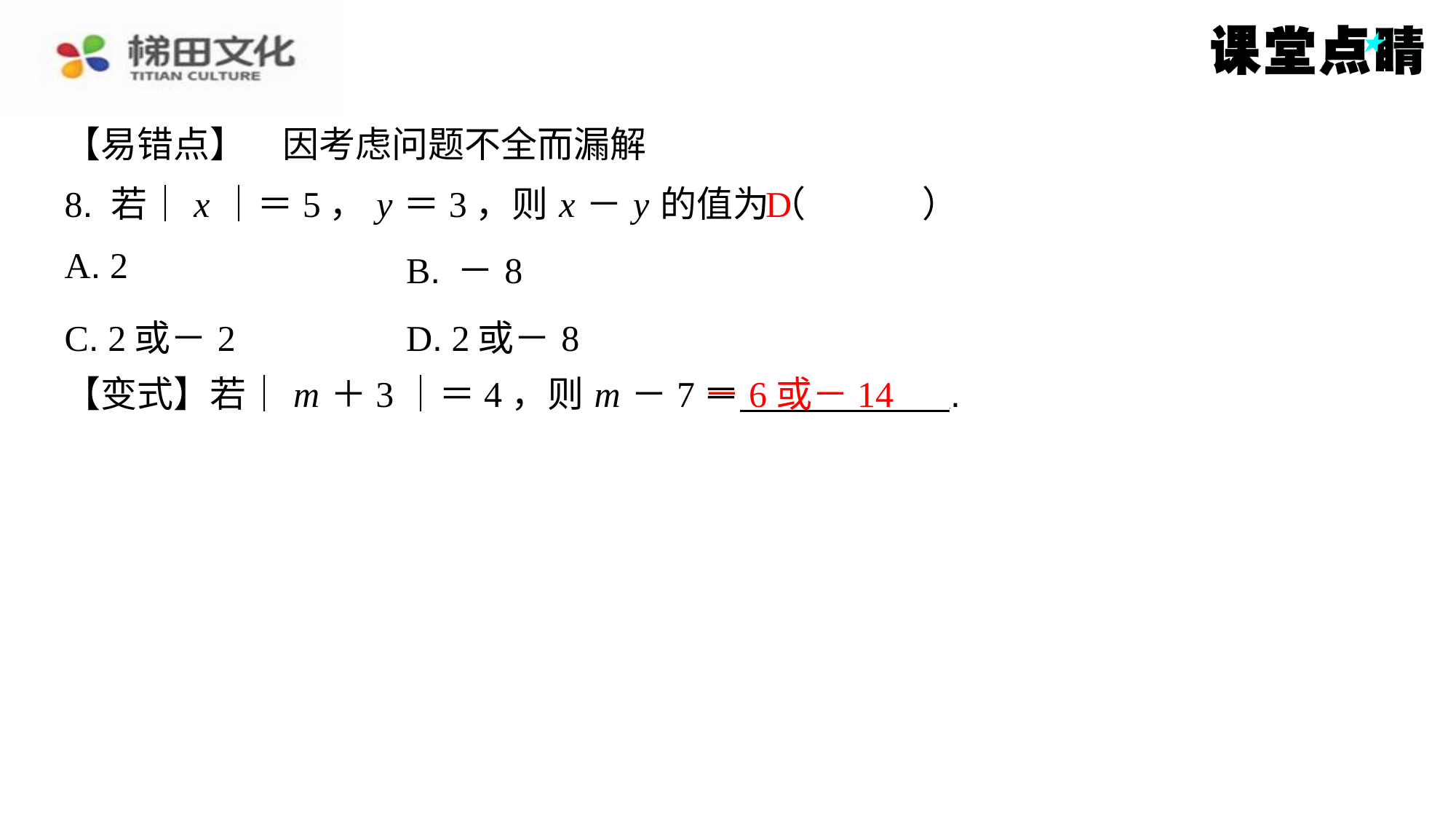

【易错点】　因考虑问题不全而漏解
D
8. 若｜ x ｜＝5， y ＝3，则 x － y 的值为（　D　）
| A. 2 | B. －8 |
| --- | --- |
| C. 2或－2 | D. 2或－8 |
－6或－14
【变式】若｜ m ＋3｜＝4，则 m －7＝                                ⁠.